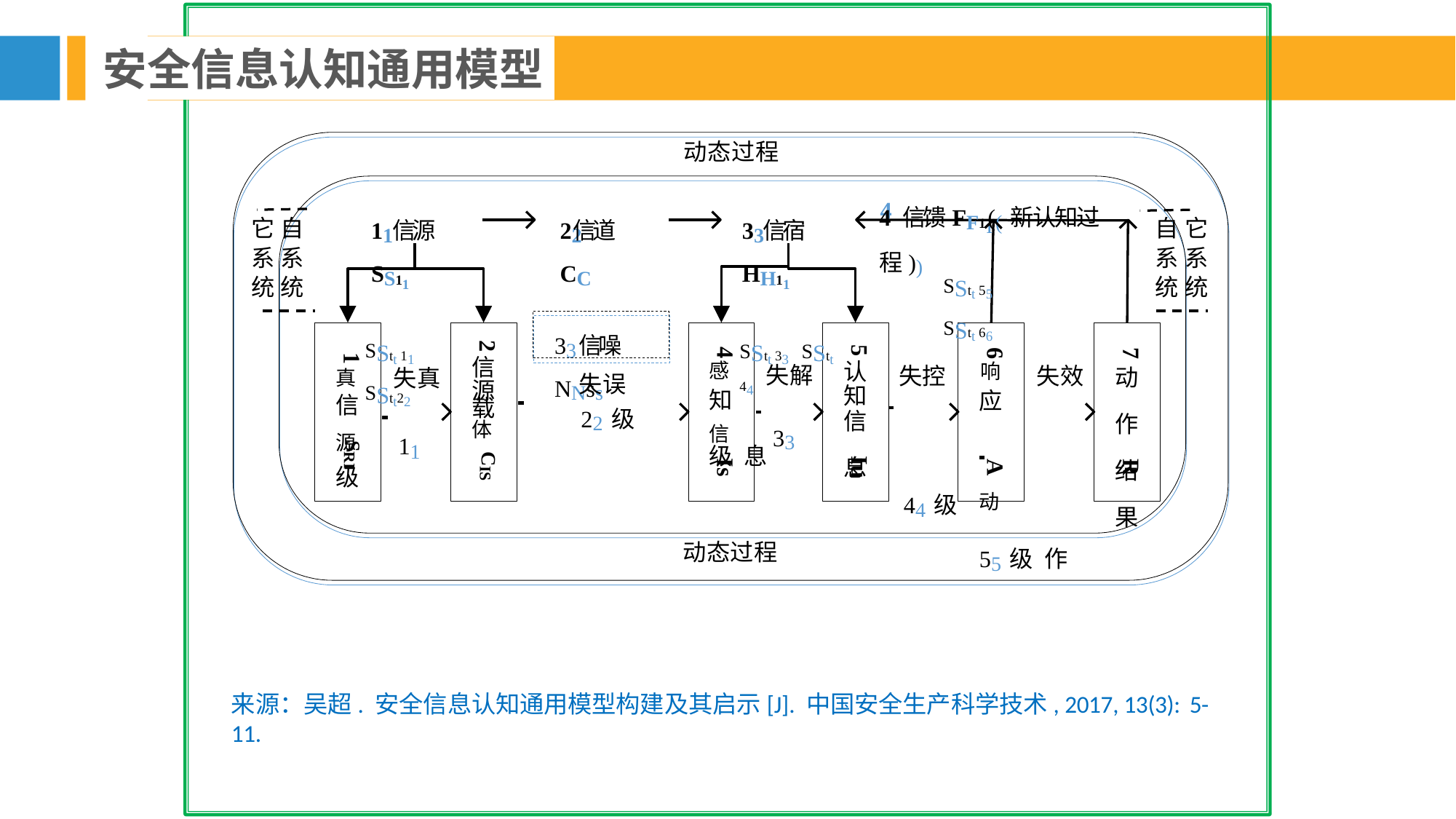

安全信息认知通用模型

动态过程

4 信馈FF11   ((新认知过程))
4
11      信源SS11

SStt 11	SStt22
22      信道CC
33      信宿HH11

SStt 33	SStt 44

它 自  系 系  统 统
自 它  系 系  统 统

SStt 55	SStt 66

33     信噪NNss

2
5
4
6
7
1
信
源
载
体	22级
认
知
信  息
动  作  结  果
真	失真
信
源	11级
感	失解
知
信	33级  息
失误
失控	响	失效
应
44级	动	55级  作

SRI
CIS
Iu
Is
A
R
动态过程
来源：吴超. 安全信息认知通用模型构建及其启示[J]. 中国安全生产科学技术, 2017, 13(3): 5-11.